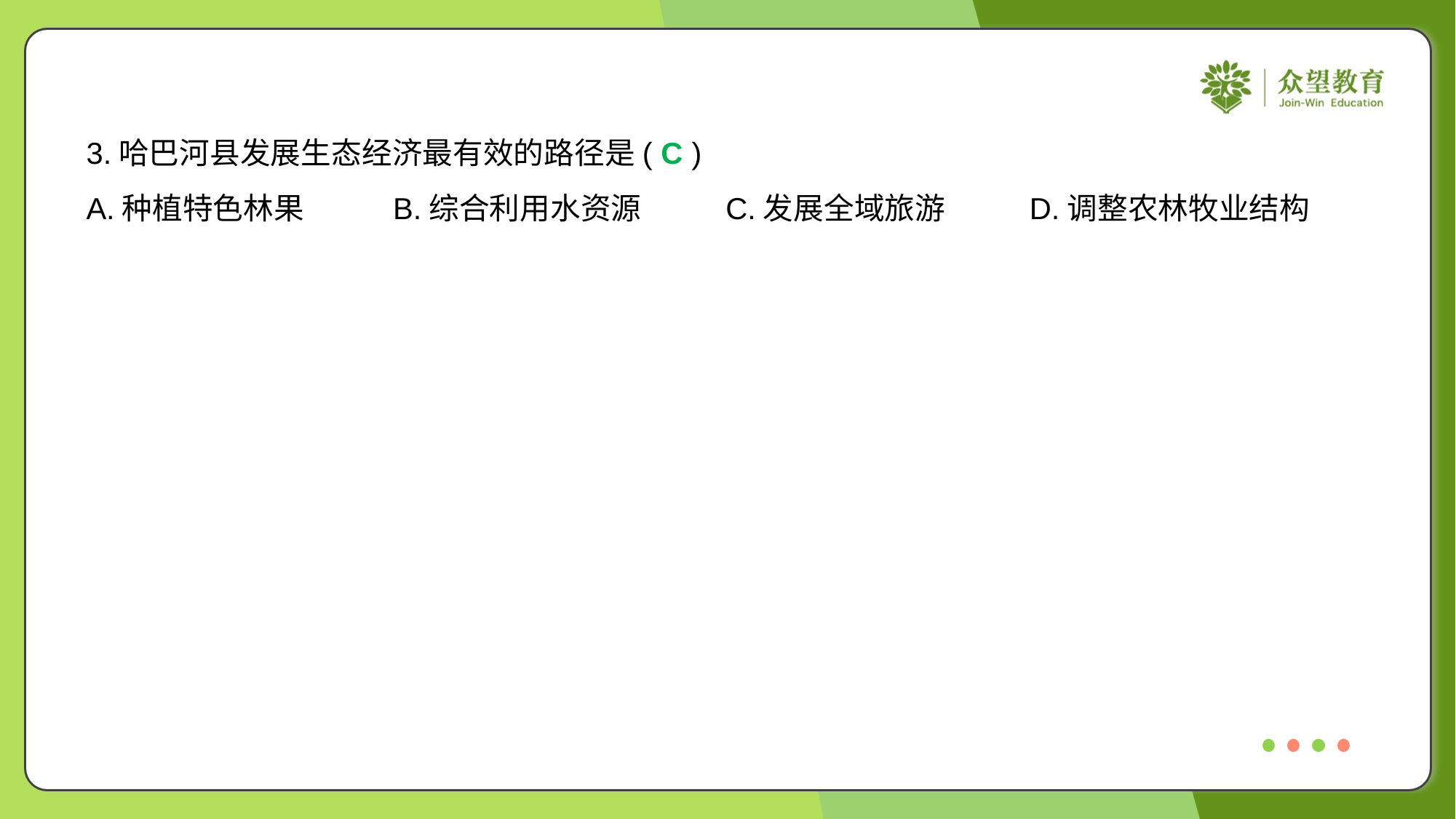

3.哈巴河县发展生态经济最有效的路径是(     )
C
A.种植特色林果	B.综合利用水资源	C.发展全域旅游	D.调整农林牧业结构